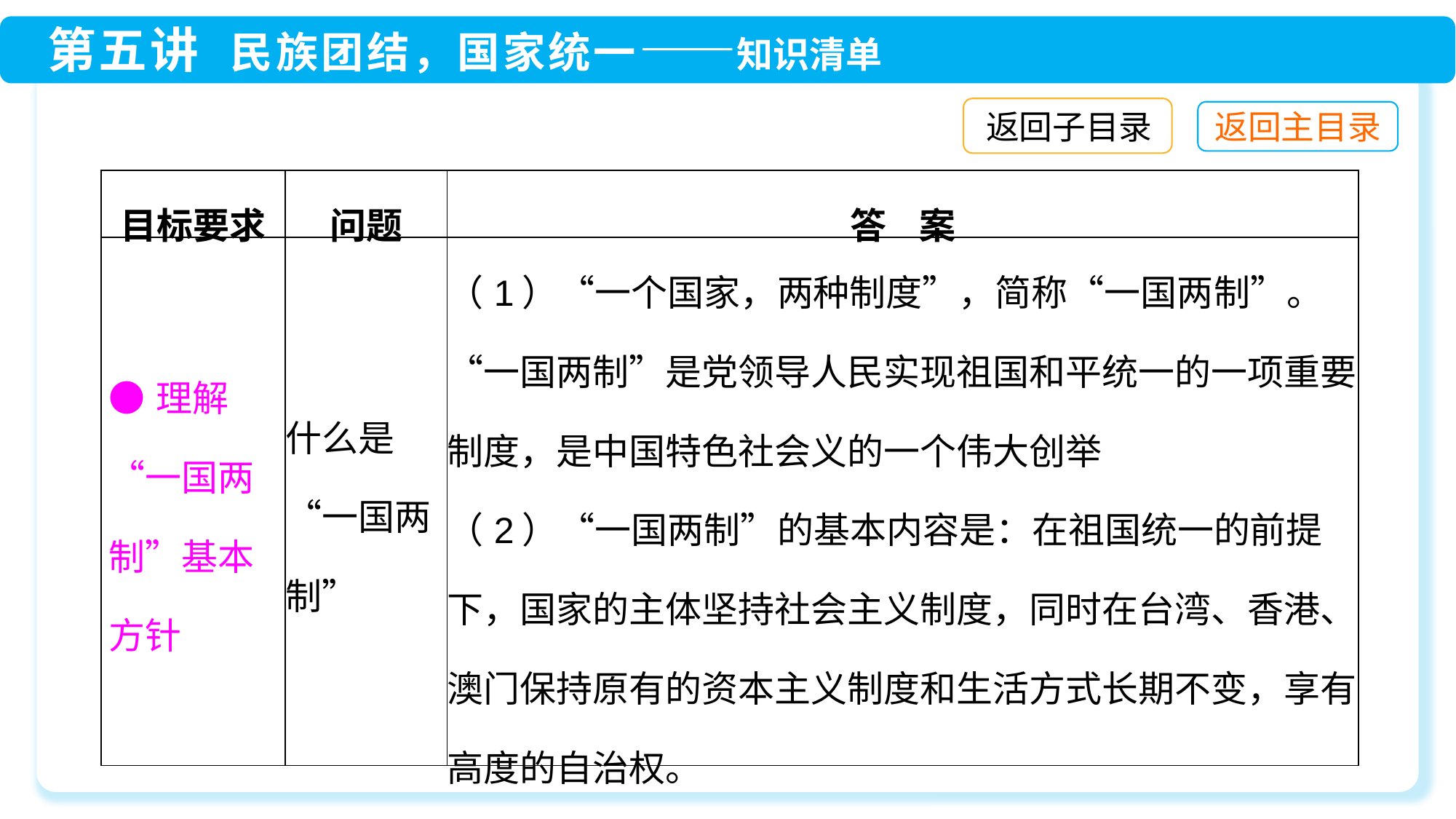

返回子目录
| 目标要求 | 问题 | 答 案 |
| --- | --- | --- |
| ●理解“一国两制”基本方针 | 什么是“一国两制” | （1）“一个国家，两种制度”，简称“一国两制”。“一国两制”是党领导人民实现祖国和平统一的一项重要制度，是中国特色社会义的一个伟大创举 （2）“一国两制”的基本内容是：在祖国统一的前提下，国家的主体坚持社会主义制度，同时在台湾、香港、澳门保持原有的资本主义制度和生活方式长期不变，享有高度的自治权。 |